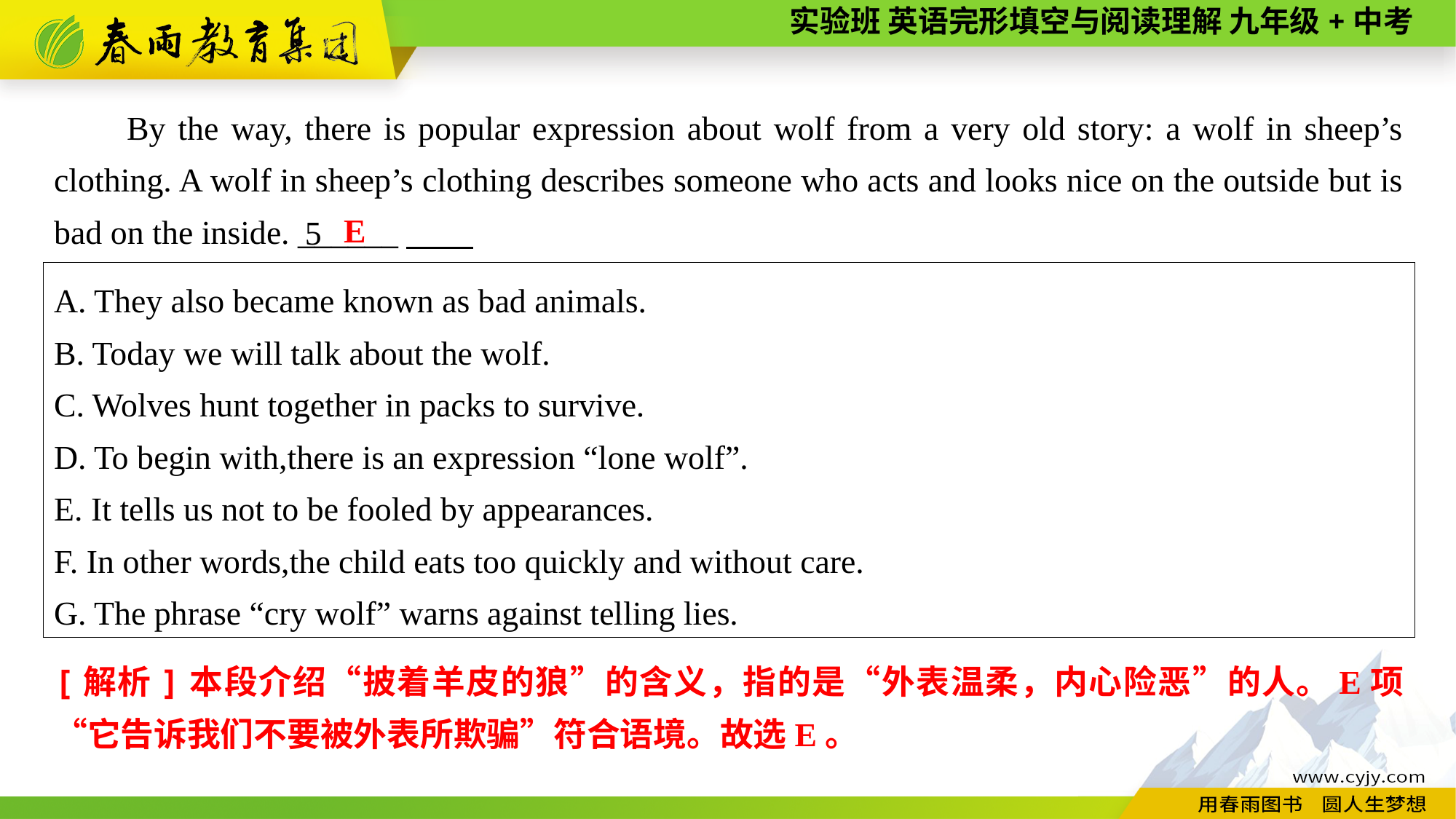

By the way, there is popular expression about wolf from a very old story: a wolf in sheep’s clothing. A wolf in sheep’s clothing describes someone who acts and looks nice on the outside but is bad on the inside. ______
E
5
A. They also became known as bad animals.
B. Today we will talk about the wolf.
C. Wolves hunt together in packs to survive.
D. To begin with,there is an expression “lone wolf”.
E. It tells us not to be fooled by appearances.
F. In other words,the child eats too quickly and without care.
G. The phrase “cry wolf” warns against telling lies.
[解析]本段介绍“披着羊皮的狼”的含义，指的是“外表温柔，内心险恶”的人。E项“它告诉我们不要被外表所欺骗”符合语境。故选E。